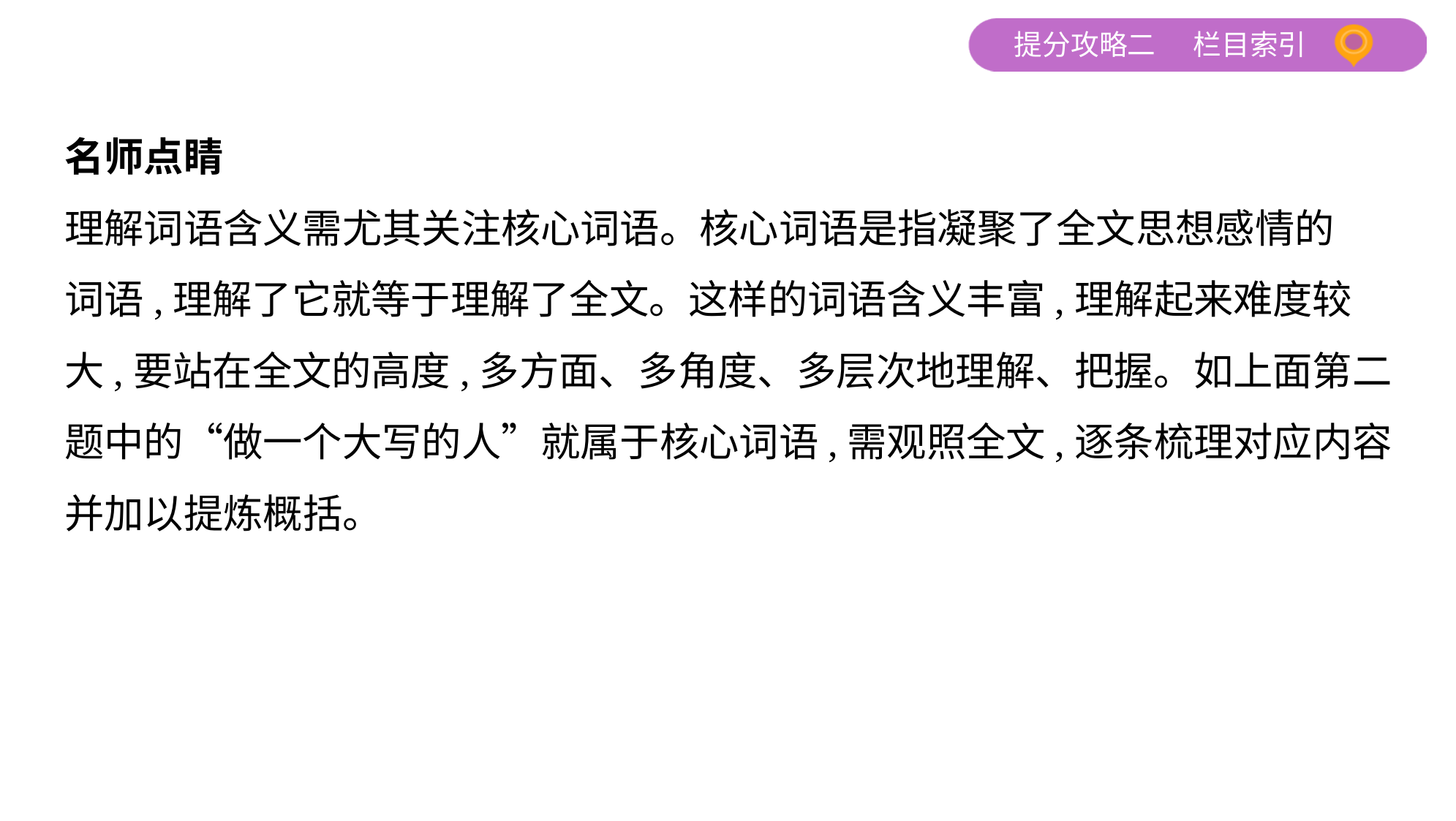

名师点睛
理解词语含义需尤其关注核心词语。核心词语是指凝聚了全文思想感情的
词语,理解了它就等于理解了全文。这样的词语含义丰富,理解起来难度较
大,要站在全文的高度,多方面、多角度、多层次地理解、把握。如上面第二
题中的“做一个大写的人”就属于核心词语,需观照全文,逐条梳理对应内容
并加以提炼概括。